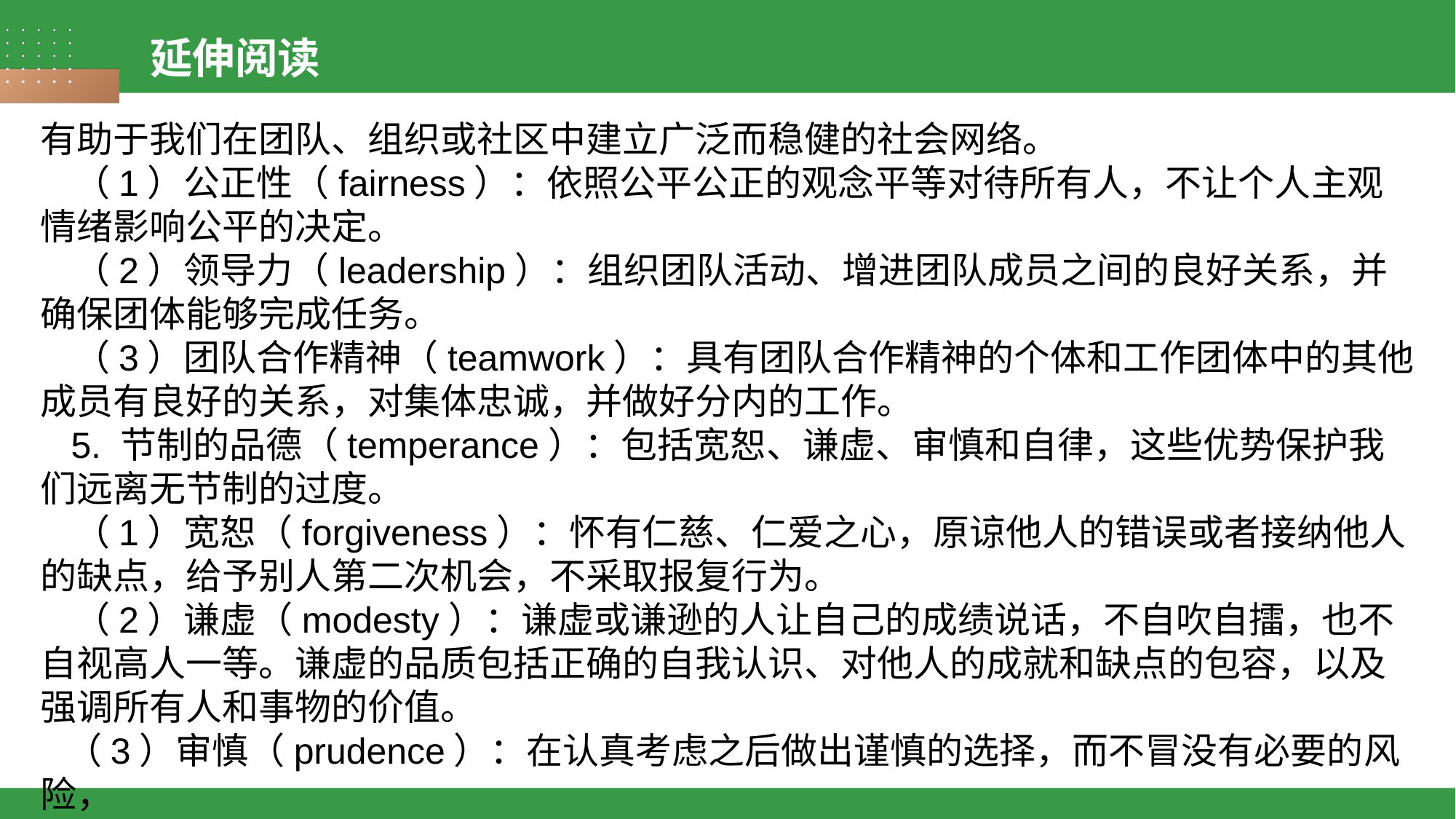

延伸阅读
有助于我们在团队、组织或社区中建立广泛而稳健的社会网络。
   （1）公正性（fairness）：依照公平公正的观念平等对待所有人，不让个人主观情绪影响公平的决定。
   （2）领导力（leadership）：组织团队活动、增进团队成员之间的良好关系，并确保团体能够完成任务。
   （3）团队合作精神（teamwork）：具有团队合作精神的个体和工作团体中的其他成员有良好的关系，对集体忠诚，并做好分内的工作。
   5. 节制的品德（temperance）：包括宽恕、谦虚、审慎和自律，这些优势保护我们远离无节制的过度。
   （1）宽恕（forgiveness）：怀有仁慈、仁爱之心，原谅他人的错误或者接纳他人的缺点，给予别人第二次机会，不采取报复行为。
   （2）谦虚（modesty）：谦虚或谦逊的人让自己的成绩说话，不自吹自擂，也不自视高人一等。谦虚的品质包括正确的自我认识、对他人的成就和缺点的包容，以及强调所有人和事物的价值。
  （3）审慎（prudence）：在认真考虑之后做出谨慎的选择，而不冒没有必要的风险，